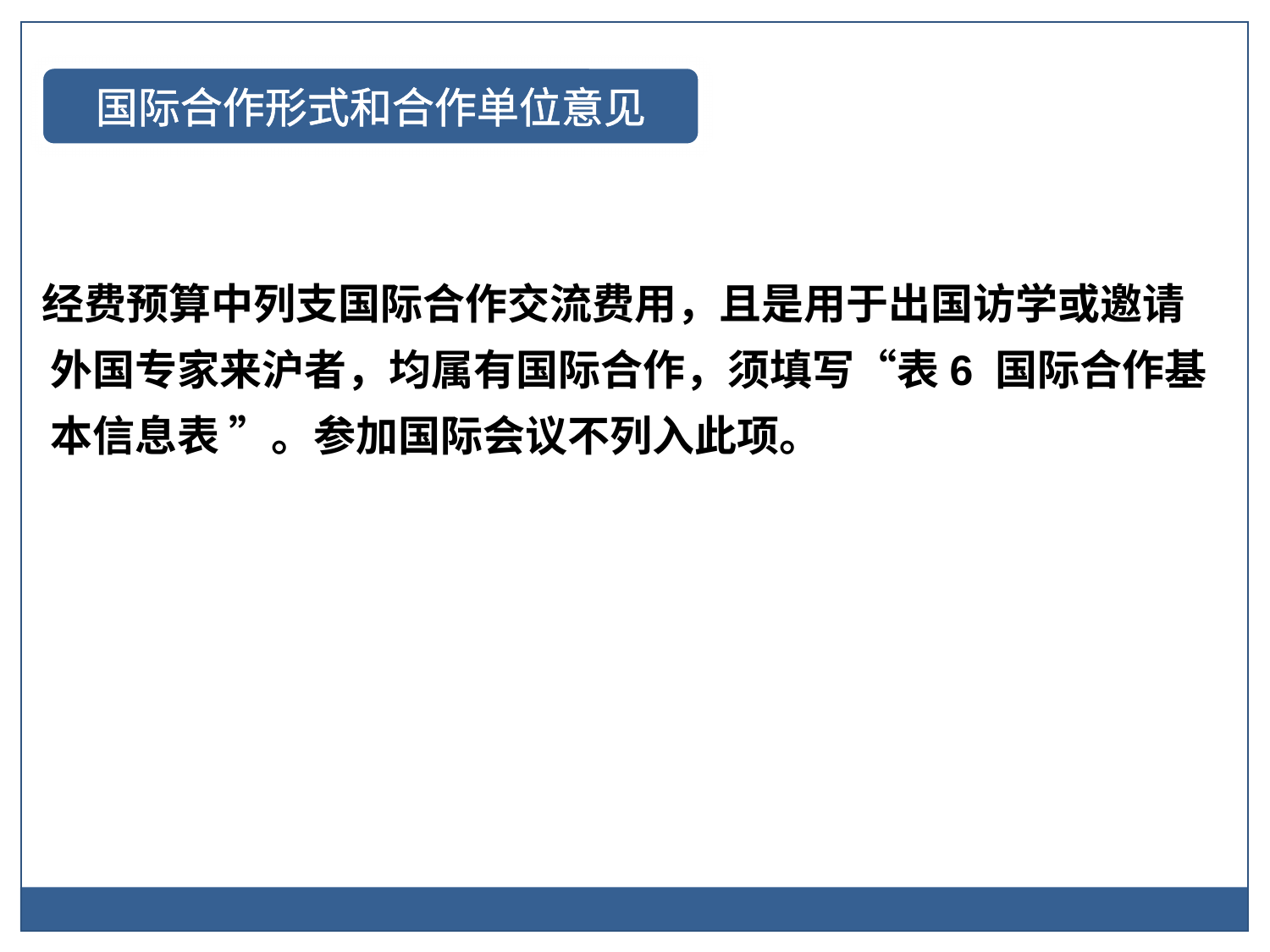

国际合作形式和合作单位意见

  经费预算中列支国际合作交流费用，且是用于出国访学或邀请外国专家来沪者，均属有国际合作，须填写“表6 国际合作基本信息表 ”。参加国际会议不列入此项。